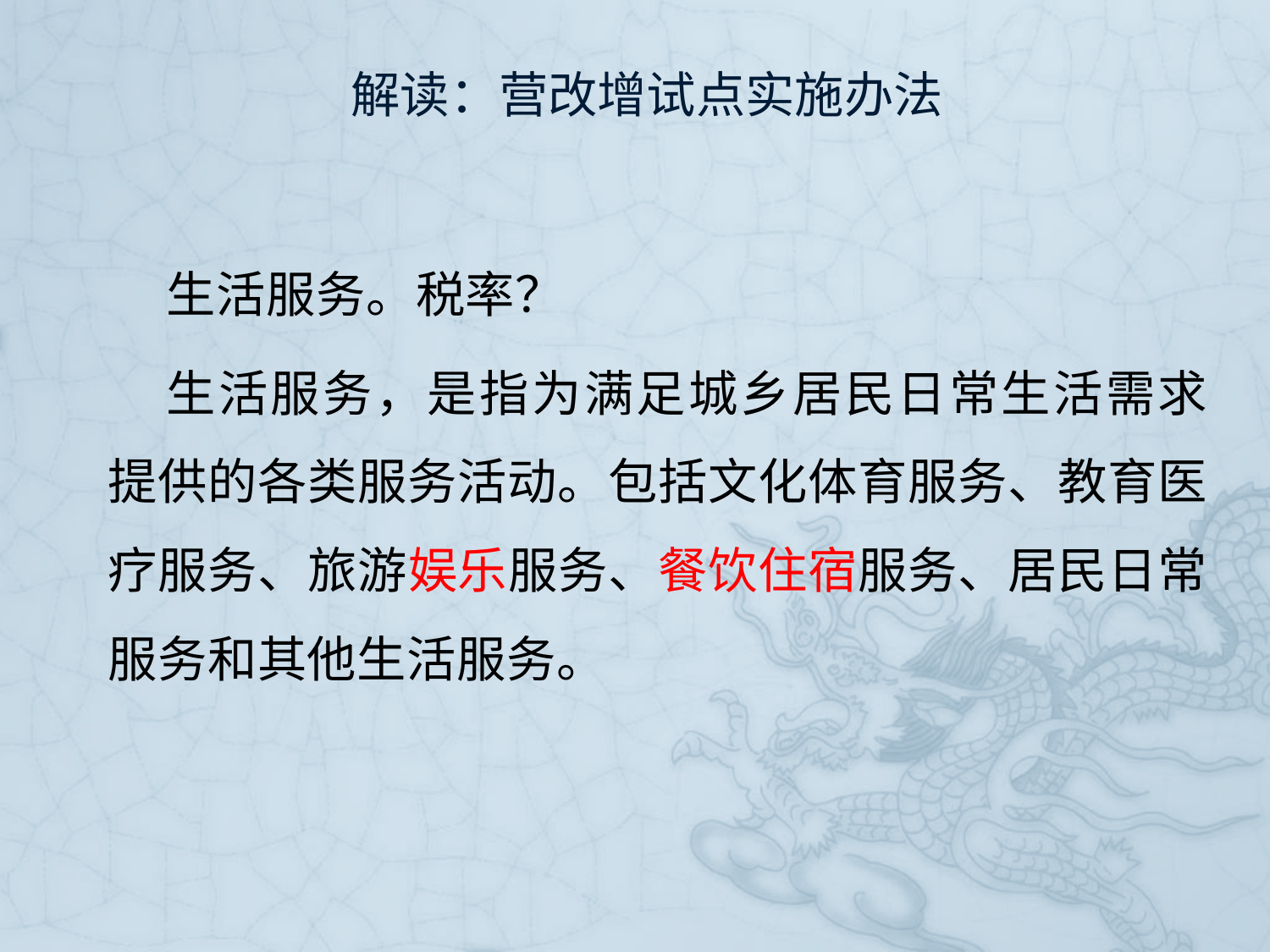

# 解读：营改增试点实施办法

生活服务。税率？
生活服务，是指为满足城乡居民日常生活需求提供的各类服务活动。包括文化体育服务、教育医疗服务、旅游娱乐服务、餐饮住宿服务、居民日常服务和其他生活服务。